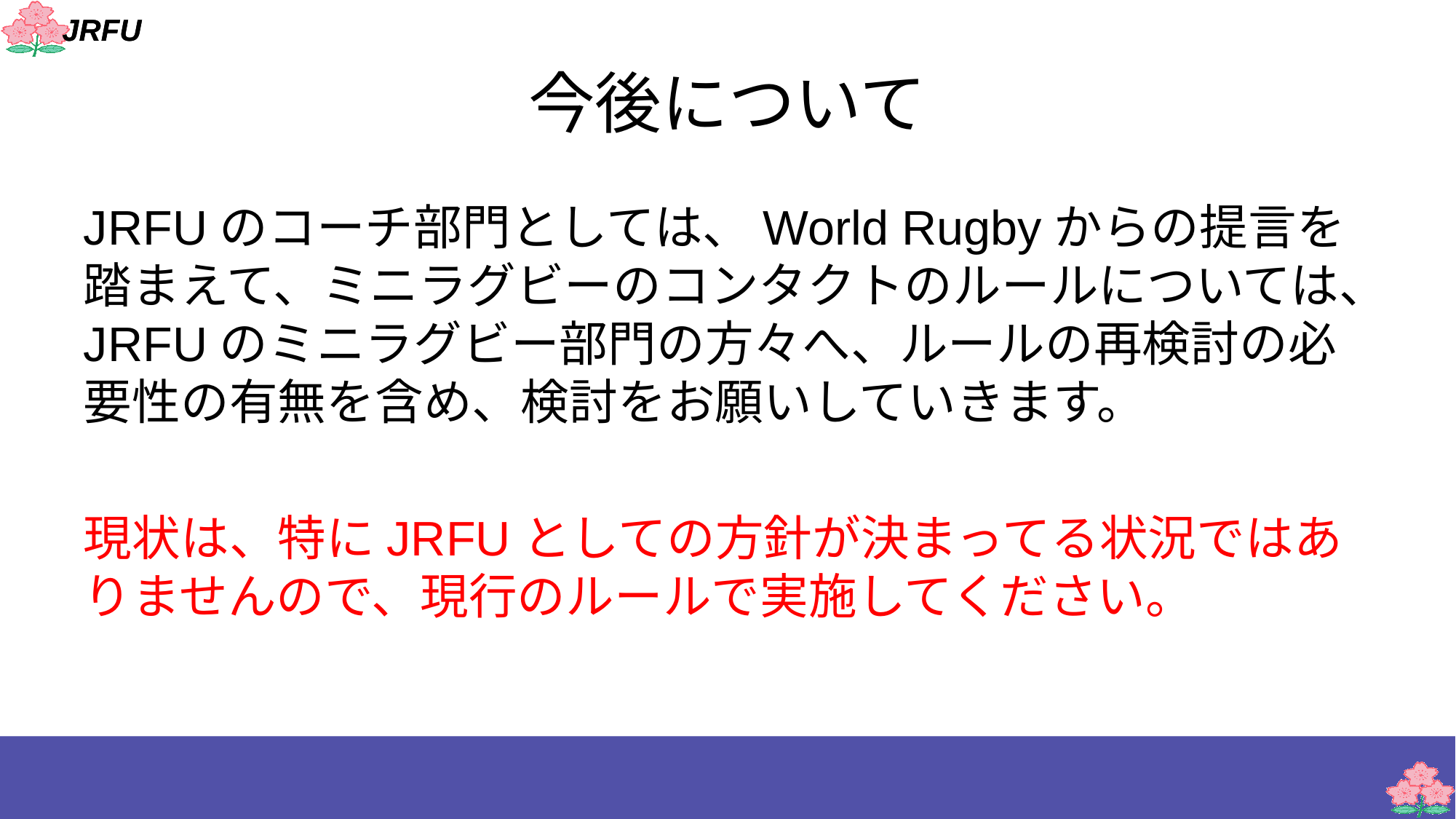

# 今後について
JRFUのコーチ部門としては、World Rugbyからの提言を踏まえて、ミニラグビーのコンタクトのルールについては、JRFUのミニラグビー部門の方々へ、ルールの再検討の必要性の有無を含め、検討をお願いしていきます。

現状は、特にJRFUとしての方針が決まってる状況ではありませんので、現行のルールで実施してください。